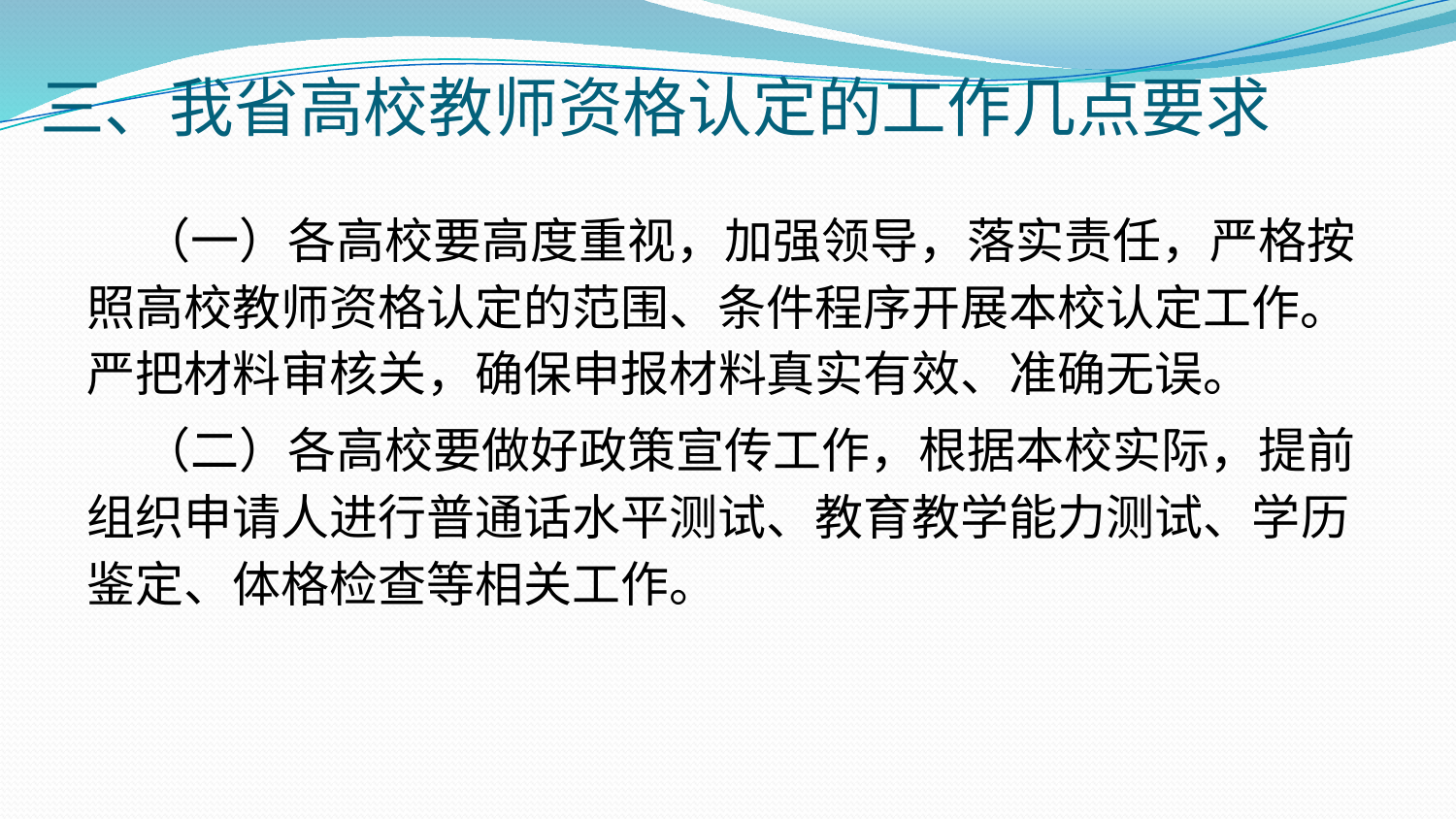

# 三、我省高校教师资格认定的工作几点要求
    （一）各高校要高度重视，加强领导，落实责任，严格按照高校教师资格认定的范围、条件程序开展本校认定工作。严把材料审核关，确保申报材料真实有效、准确无误。
    （二）各高校要做好政策宣传工作，根据本校实际，提前组织申请人进行普通话水平测试、教育教学能力测试、学历鉴定、体格检查等相关工作。